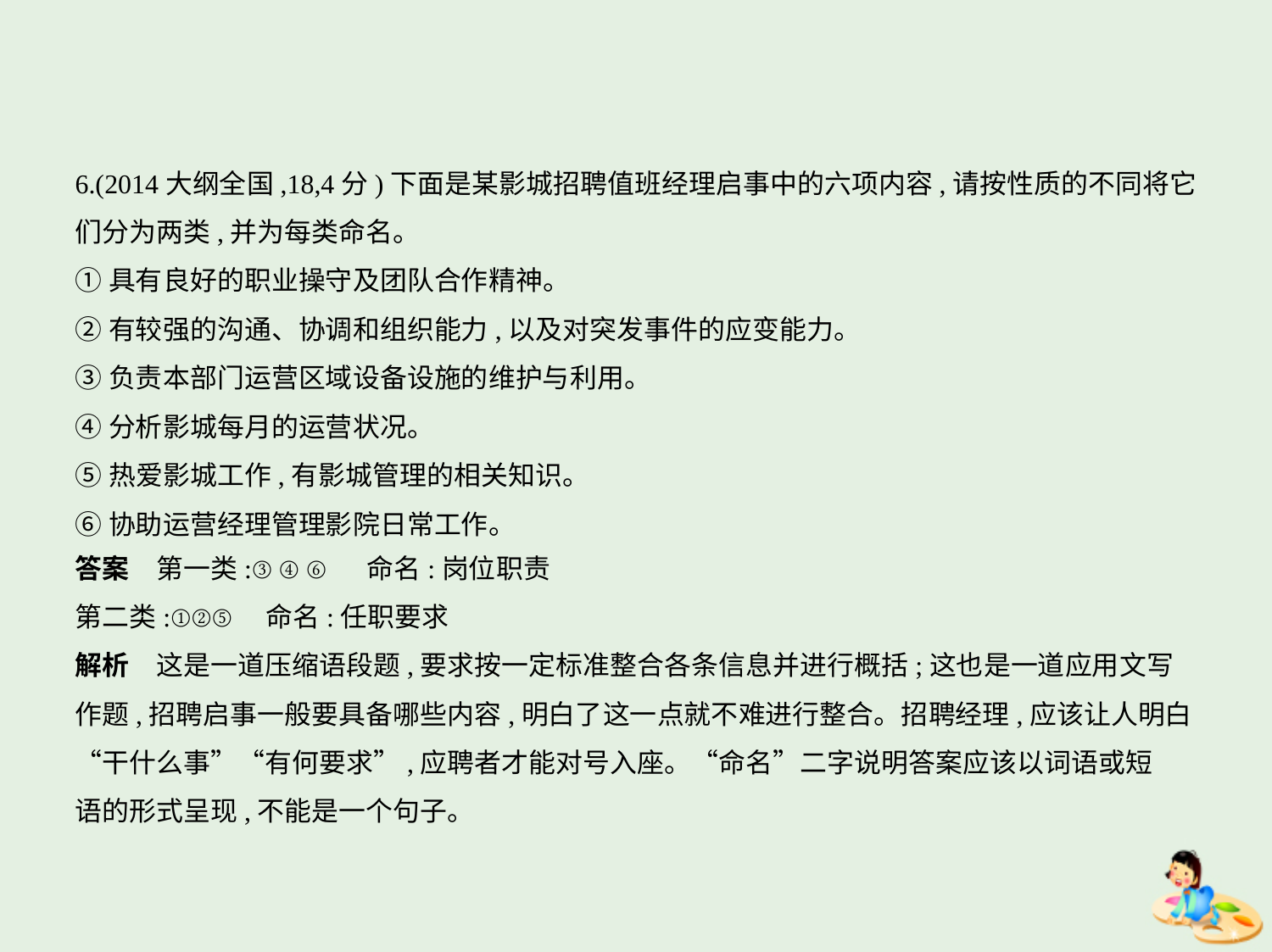

6.(2014大纲全国,18,4分)下面是某影城招聘值班经理启事中的六项内容,请按性质的不同将它
们分为两类,并为每类命名。
①具有良好的职业操守及团队合作精神。
②有较强的沟通、协调和组织能力,以及对突发事件的应变能力。
③负责本部门运营区域设备设施的维护与利用。
④分析影城每月的运营状况。
⑤热爱影城工作,有影城管理的相关知识。
⑥协助运营经理管理影院日常工作。
答案　第一类:③④⑥　命名:岗位职责
第二类:①②⑤　命名:任职要求
解析　这是一道压缩语段题,要求按一定标准整合各条信息并进行概括;这也是一道应用文写
作题,招聘启事一般要具备哪些内容,明白了这一点就不难进行整合。招聘经理,应该让人明白
“干什么事”“有何要求”,应聘者才能对号入座。“命名”二字说明答案应该以词语或短
语的形式呈现,不能是一个句子。